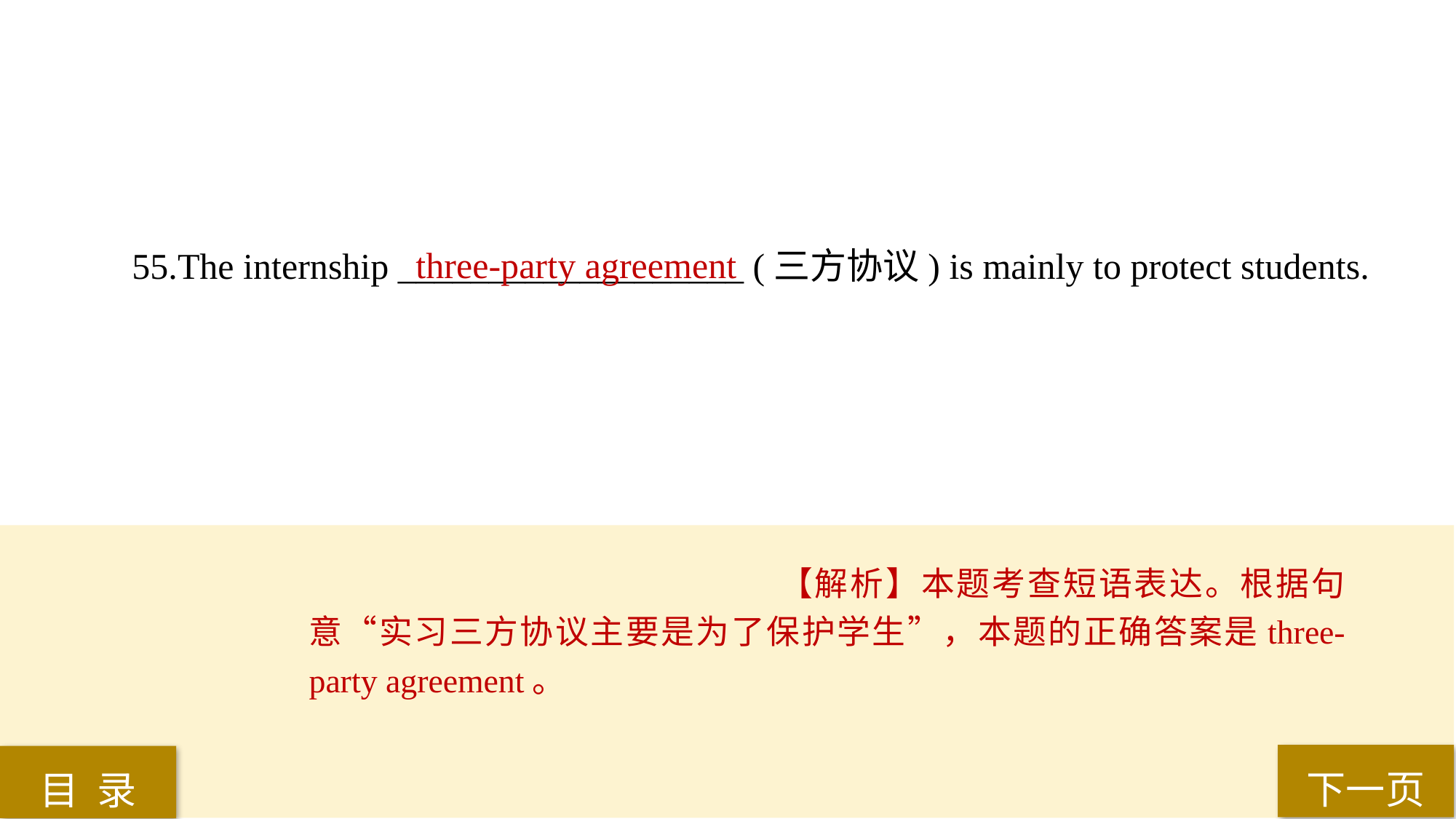

55.The internship ___________________ (三方协议) is mainly to protect students.
three-party agreement
【解析】本题考查短语表达。根据句意“实习三方协议主要是为了保护学生”，本题的正确答案是three-party agreement。